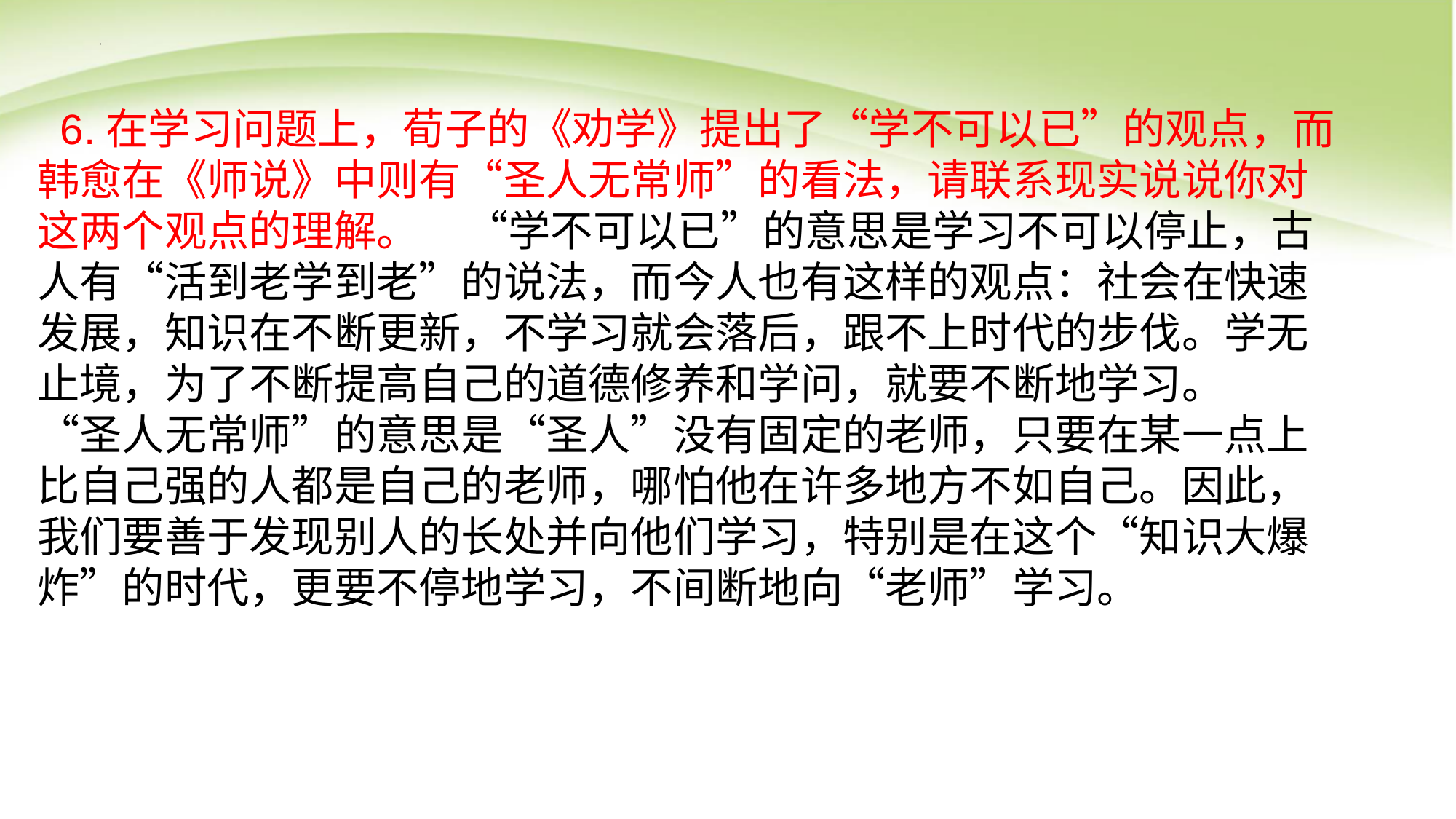

6.在学习问题上，荀子的《劝学》提出了“学不可以已”的观点，而韩愈在《师说》中则有“圣人无常师”的看法，请联系现实说说你对这两个观点的理解。     “学不可以已”的意思是学习不可以停止，古人有“活到老学到老”的说法，而今人也有这样的观点：社会在快速发展，知识在不断更新，不学习就会落后，跟不上时代的步伐。学无止境，为了不断提高自己的道德修养和学问，就要不断地学习。      “圣人无常师”的意思是“圣人”没有固定的老师，只要在某一点上比自己强的人都是自己的老师，哪怕他在许多地方不如自己。因此，我们要善于发现别人的长处并向他们学习，特别是在这个“知识大爆炸”的时代，更要不停地学习，不间断地向“老师”学习。